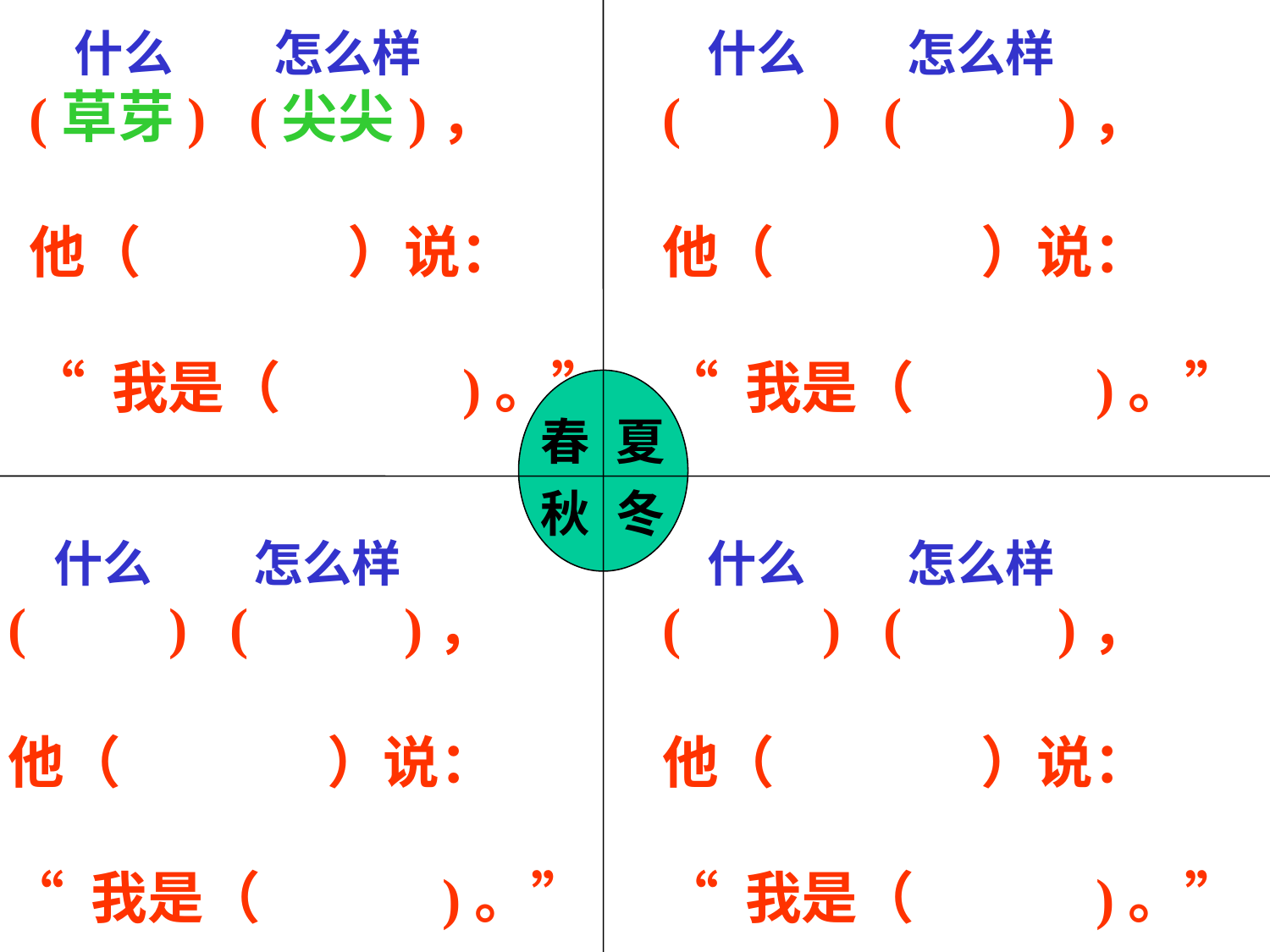

什么         怎么样
(草芽)   (尖尖)，

他（                ）说：

“ 我是（             )。”
   什么         怎么样
(          )   (           )，

他（                ）说：

“ 我是（             )。”

春
夏

秋
冬
   什么         怎么样
(          )   (           )，

他（                ）说：

“ 我是（             )。”
   什么         怎么样
(          )   (           )，

他（                ）说：

“ 我是（             )。”